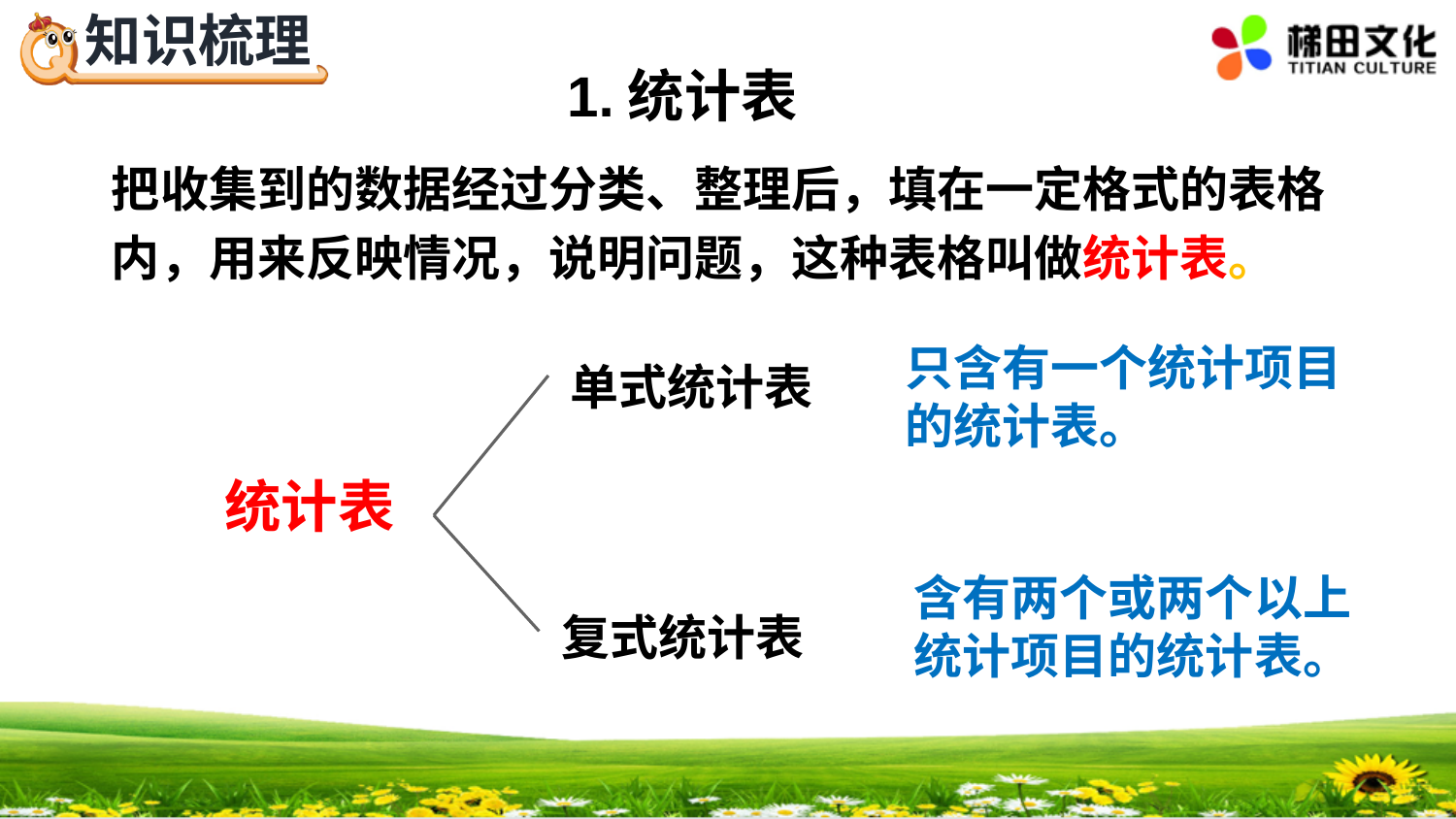

1.统计表
把收集到的数据经过分类、整理后，填在一定格式的表格内，用来反映情况，说明问题，这种表格叫做统计表。
只含有一个统计项目的统计表。
单式统计表
统计表
含有两个或两个以上统计项目的统计表。
复式统计表